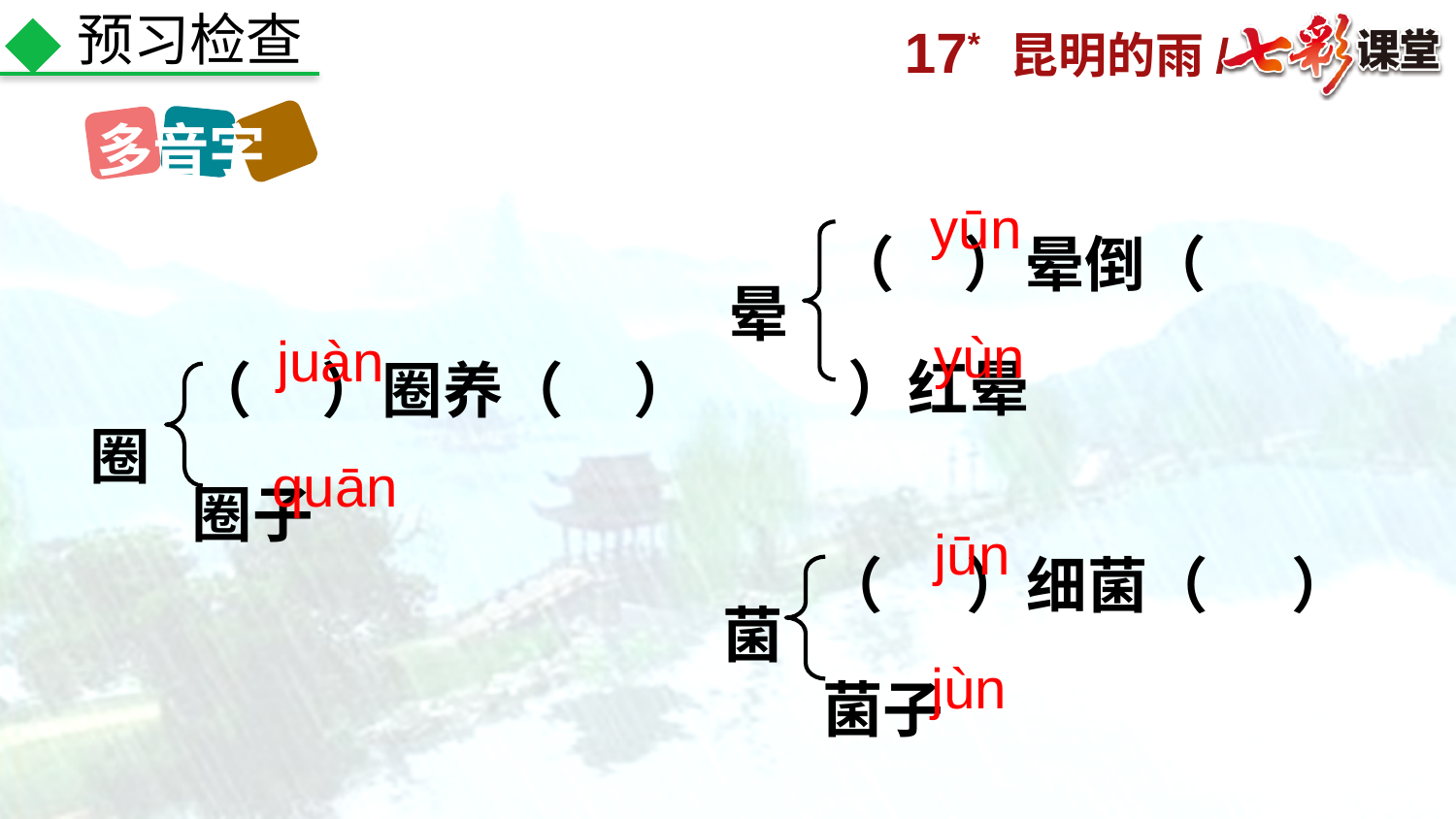

预习检查

多音字

（     ）晕倒（     ）红晕
yūn

晕
（     ）圈养（     ）圈子
yùn
juàn

圈
quān
（      ）细菌（      ）菌子
jūn
菌

jùn